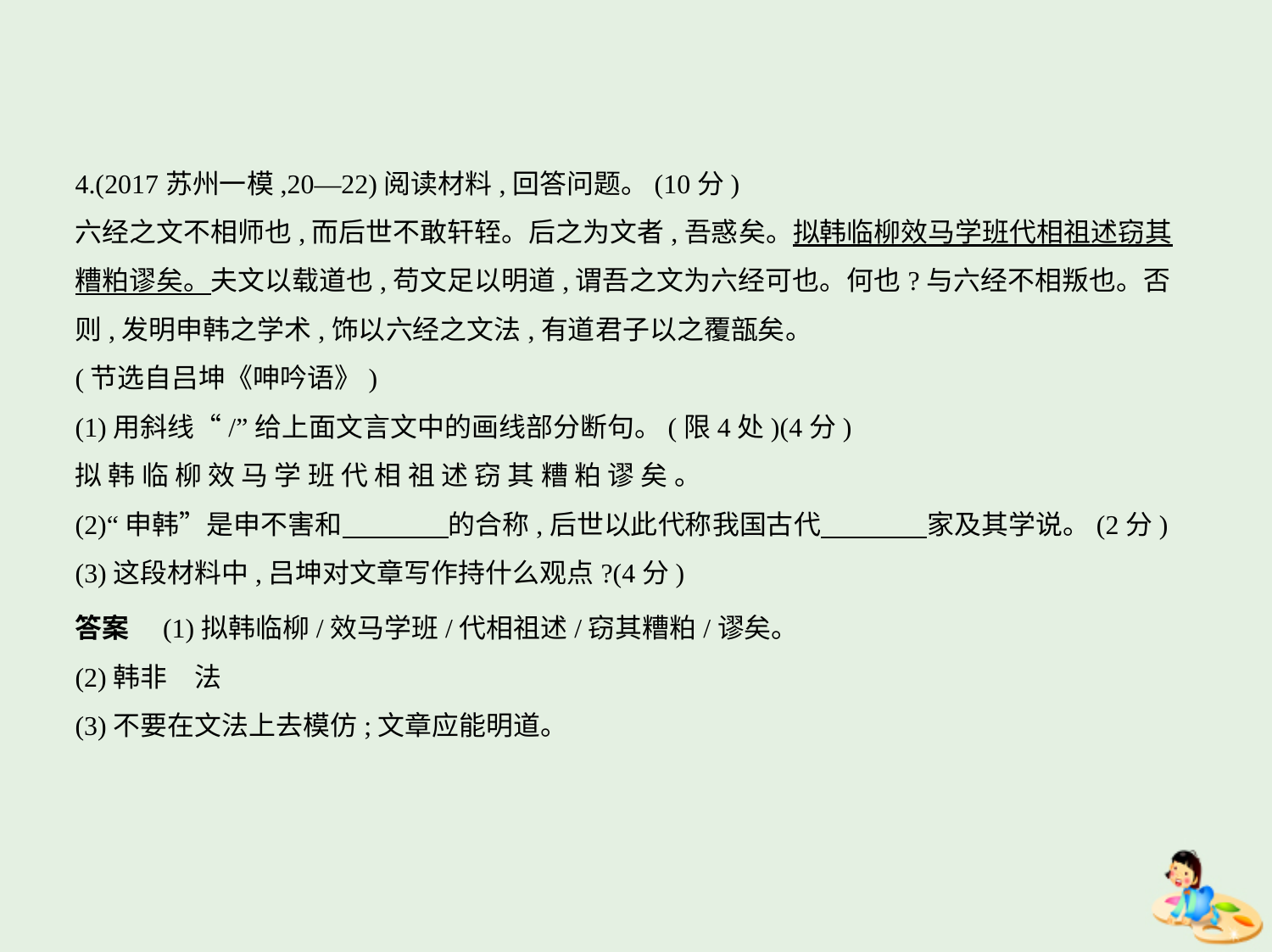

4.(2017苏州一模,20—22)阅读材料,回答问题。(10分)
六经之文不相师也,而后世不敢轩轾。后之为文者,吾惑矣。拟韩临柳效马学班代相祖述窃其
糟粕谬矣。夫文以载道也,苟文足以明道,谓吾之文为六经可也。何也?与六经不相叛也。否
则,发明申韩之学术,饰以六经之文法,有道君子以之覆瓿矣。
(节选自吕坤《呻吟语》)
(1)用斜线“/”给上面文言文中的画线部分断句。(限4处)(4分)
拟 韩 临 柳 效 马 学 班 代 相 祖 述 窃 其 糟 粕 谬 矣 。
(2)“申韩”是申不害和　　　    的合称,后世以此代称我国古代　　　    家及其学说。(2分)
(3)这段材料中,吕坤对文章写作持什么观点?(4分)
答案　(1)拟韩临柳/效马学班/代相祖述/窃其糟粕/谬矣。
(2)韩非　法
(3)不要在文法上去模仿;文章应能明道。